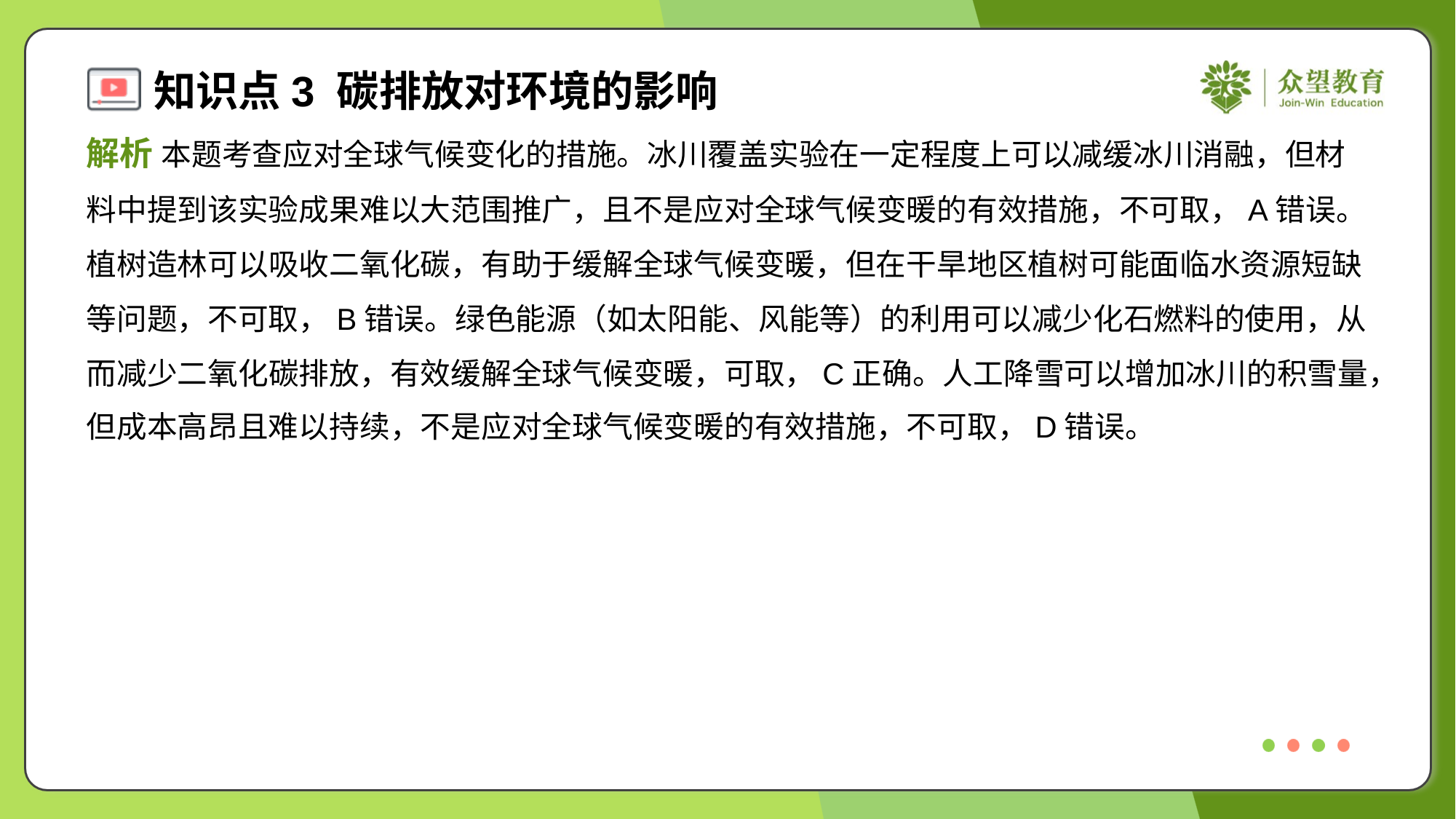

解析 本题考查应对全球气候变化的措施。冰川覆盖实验在一定程度上可以减缓冰川消融，但材
料中提到该实验成果难以大范围推广，且不是应对全球气候变暖的有效措施，不可取，A错误。
植树造林可以吸收二氧化碳，有助于缓解全球气候变暖，但在干旱地区植树可能面临水资源短缺
等问题，不可取，B错误。绿色能源（如太阳能、风能等）的利用可以减少化石燃料的使用，从
而减少二氧化碳排放，有效缓解全球气候变暖，可取，C正确。人工降雪可以增加冰川的积雪量，
但成本高昂且难以持续，不是应对全球气候变暖的有效措施，不可取，D错误。